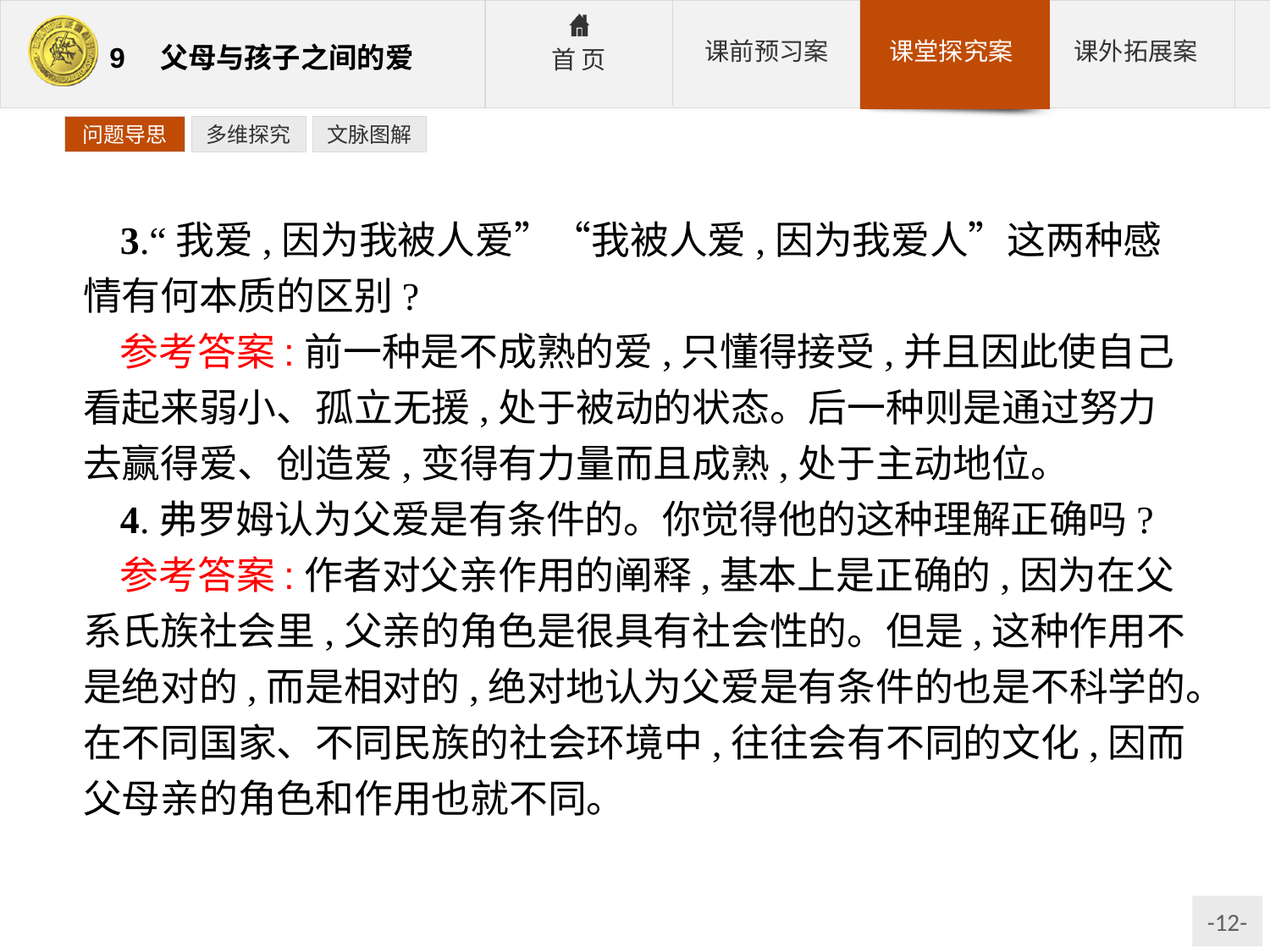

问题导思
多维探究
文脉图解
3.“我爱,因为我被人爱”“我被人爱,因为我爱人”这两种感情有何本质的区别?
参考答案:前一种是不成熟的爱,只懂得接受,并且因此使自己看起来弱小、孤立无援,处于被动的状态。后一种则是通过努力去赢得爱、创造爱,变得有力量而且成熟,处于主动地位。
4.弗罗姆认为父爱是有条件的。你觉得他的这种理解正确吗?
参考答案:作者对父亲作用的阐释,基本上是正确的,因为在父系氏族社会里,父亲的角色是很具有社会性的。但是,这种作用不是绝对的,而是相对的,绝对地认为父爱是有条件的也是不科学的。在不同国家、不同民族的社会环境中,往往会有不同的文化,因而父母亲的角色和作用也就不同。